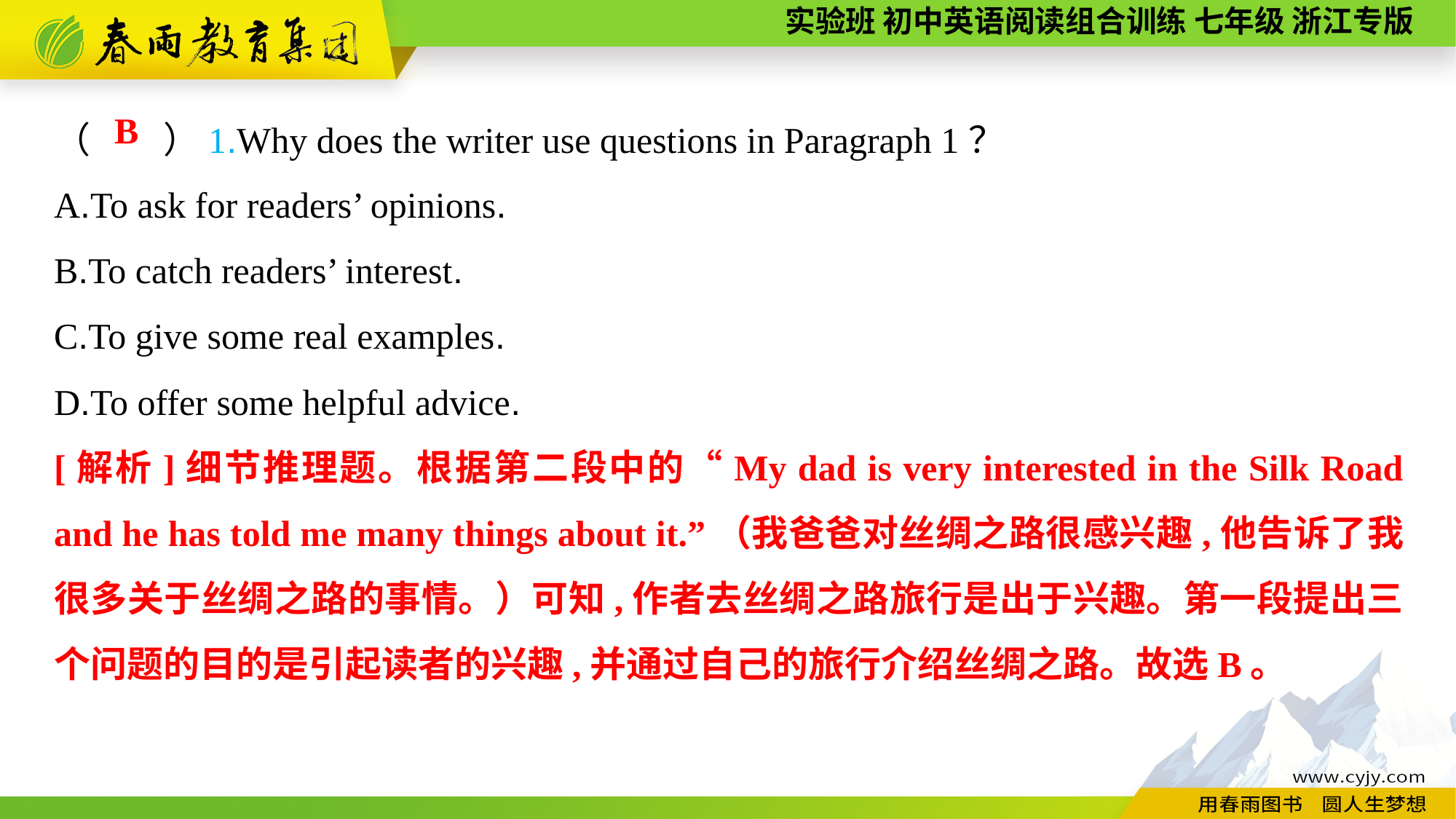

（　　）1.Why does the writer use questions in Paragraph 1？
A.To ask for readers’ opinions.
B.To catch readers’ interest.
C.To give some real examples.
D.To offer some helpful advice.
B
[解析]细节推理题。根据第二段中的“My dad is very interested in the Silk Road and he has told me many things about it.”（我爸爸对丝绸之路很感兴趣,他告诉了我很多关于丝绸之路的事情。）可知,作者去丝绸之路旅行是出于兴趣。第一段提出三个问题的目的是引起读者的兴趣,并通过自己的旅行介绍丝绸之路。故选B。